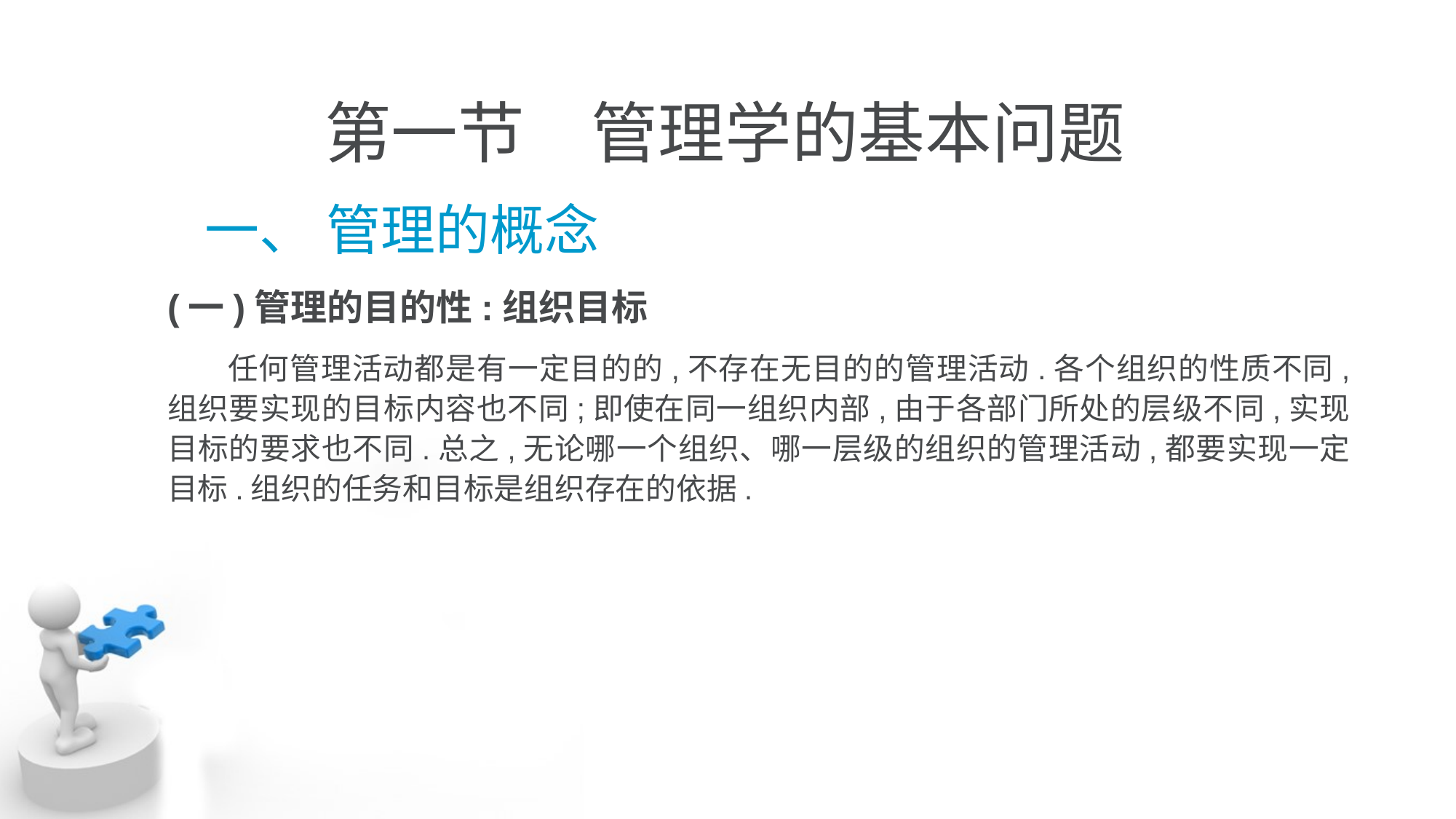

# 第一节　管理学的基本问题
  一、 管理的概念
(一)管理的目的性:组织目标
       任何管理活动都是有一定目的的,不存在无目的的管理活动.各个组织的性质不同, 组织要实现的目标内容也不同;即使在同一组织内部,由于各部门所处的层级不同,实现 目标的要求也不同.总之,无论哪一个组织、哪一层级的组织的管理活动,都要实现一定 目标.组织的任务和目标是组织存在的依据.